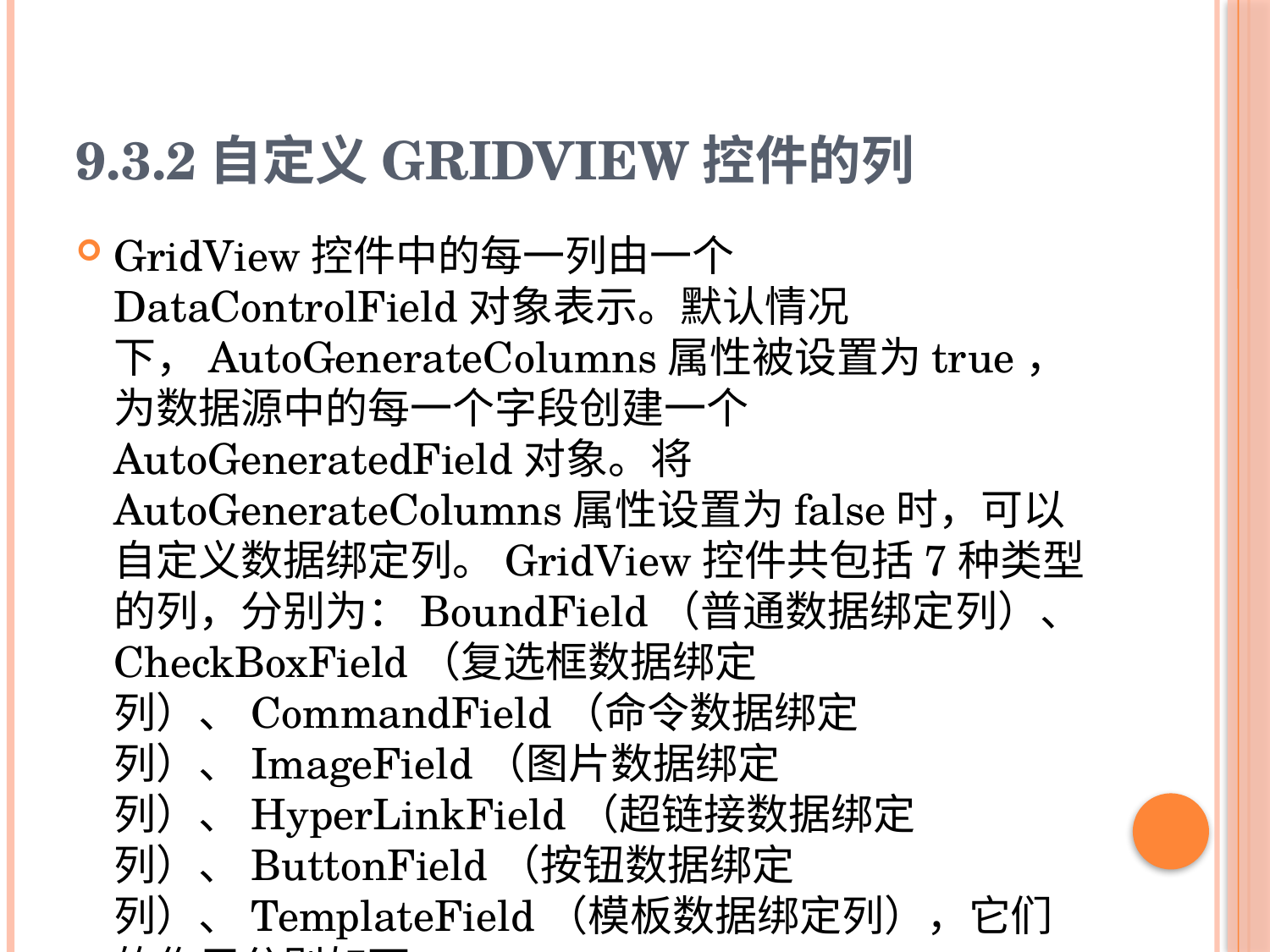

# 9.3.2自定义GridView控件的列
GridView控件中的每一列由一个DataControlField对象表示。默认情况下，AutoGenerateColumns属性被设置为true，为数据源中的每一个字段创建一个AutoGeneratedField对象。将AutoGenerateColumns属性设置为false时，可以自定义数据绑定列。GridView控件共包括7种类型的列，分别为：BoundField（普通数据绑定列）、CheckBoxField（复选框数据绑定列）、CommandField（命令数据绑定列）、ImageField（图片数据绑定列）、HyperLinkField（超链接数据绑定列）、ButtonField（按钮数据绑定列）、TemplateField（模板数据绑定列），它们的作用分别如下：